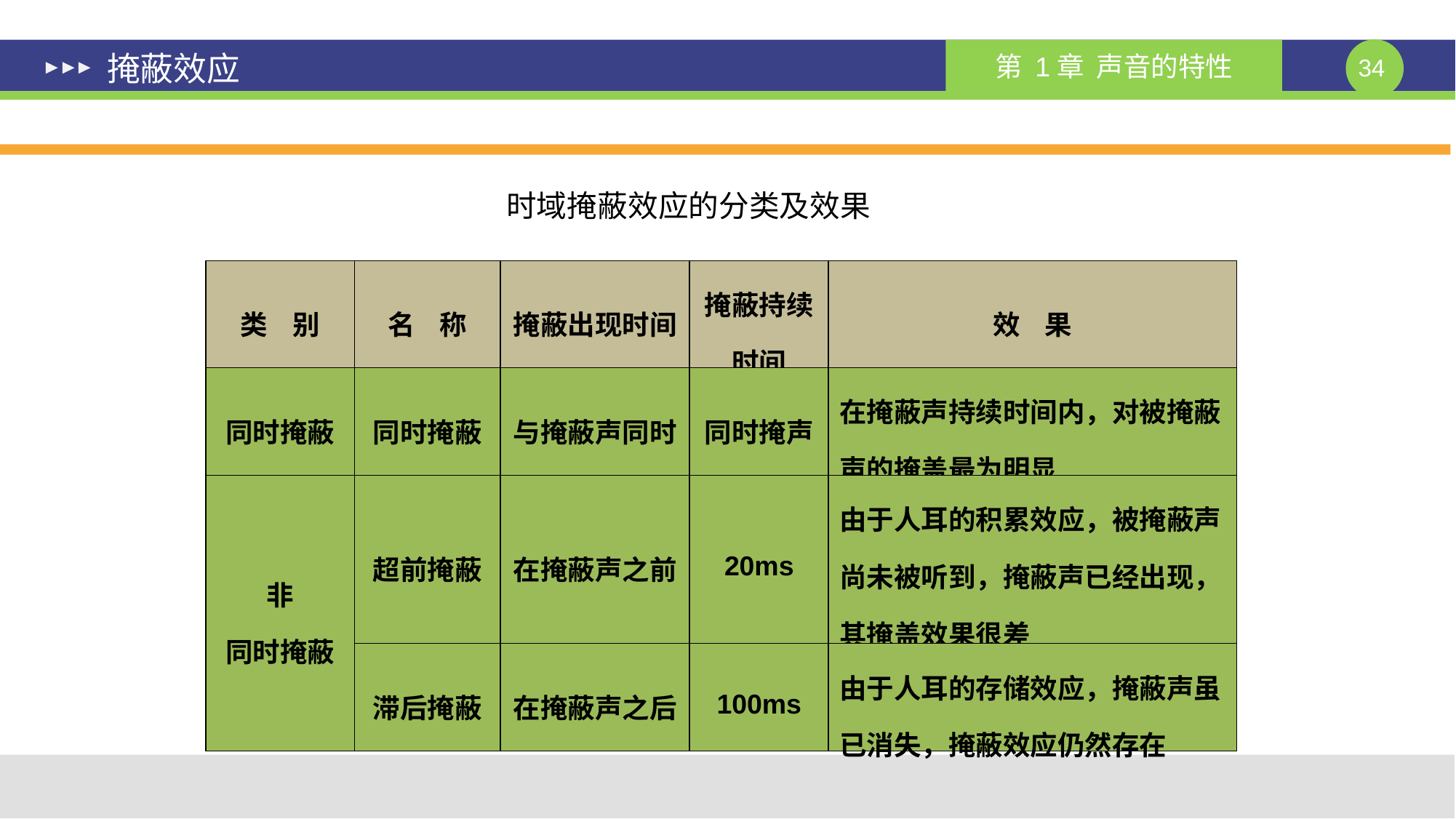

# 掩蔽效应

时域掩蔽效应的分类及效果
| 类 别 | 名 称 | 掩蔽出现时间 | 掩蔽持续 时间 | 效 果 |
| --- | --- | --- | --- | --- |
| 同时掩蔽 | 同时掩蔽 | 与掩蔽声同时 | 同时掩声 | 在掩蔽声持续时间内，对被掩蔽声的掩盖最为明显 |
| 非 同时掩蔽 | 超前掩蔽 | 在掩蔽声之前 | 20ms | 由于人耳的积累效应，被掩蔽声尚未被听到，掩蔽声已经出现，其掩盖效果很差 |
|  | 滞后掩蔽 | 在掩蔽声之后 | 100ms | 由于人耳的存储效应，掩蔽声虽已消失，掩蔽效应仍然存在 |